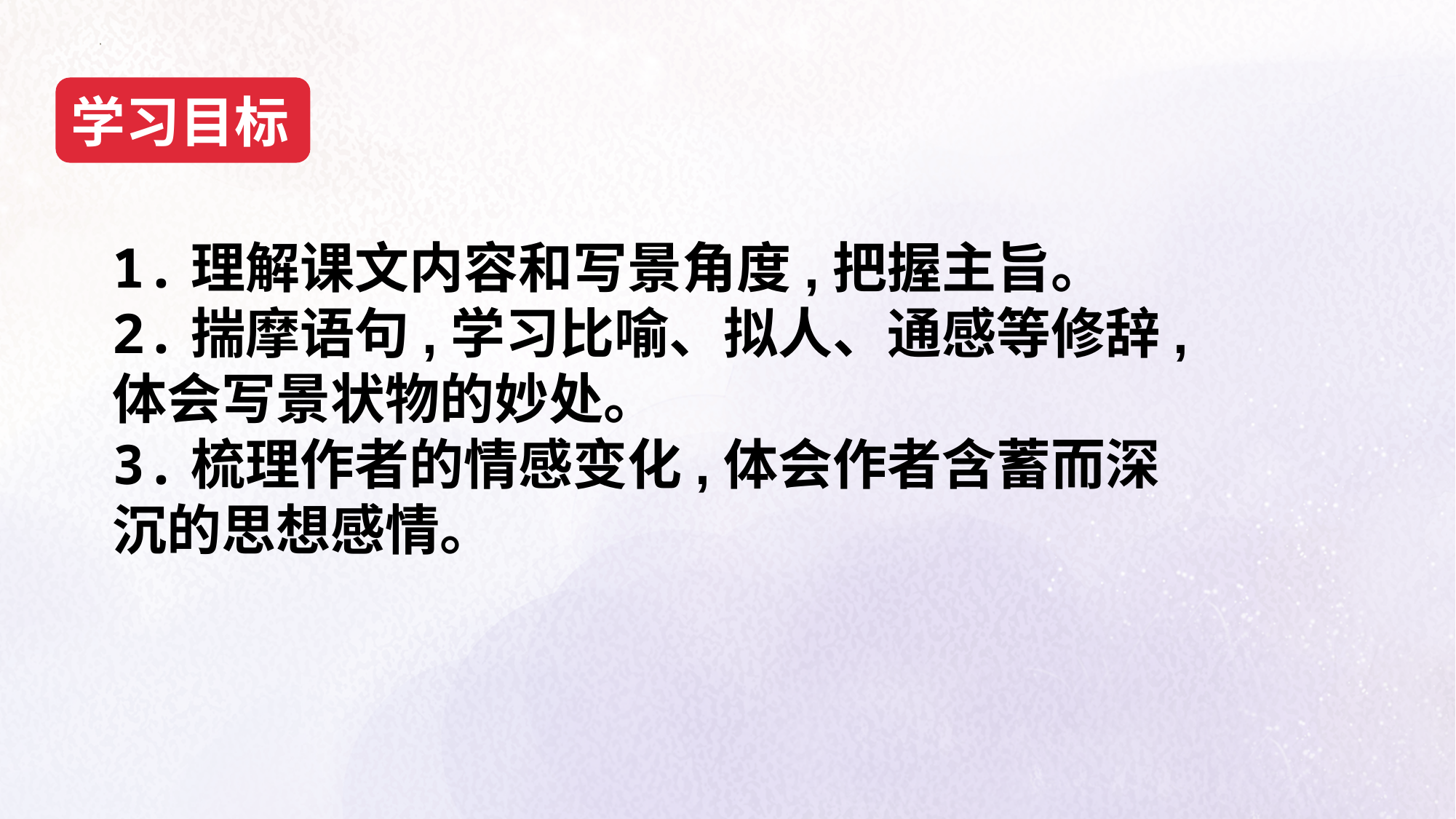

学习目标
1.理解课文内容和写景角度,把握主旨。
2.揣摩语句,学习比喻、拟人、通感等修辞,体会写景状物的妙处。
3.梳理作者的情感变化,体会作者含蓄而深沉的思想感情。